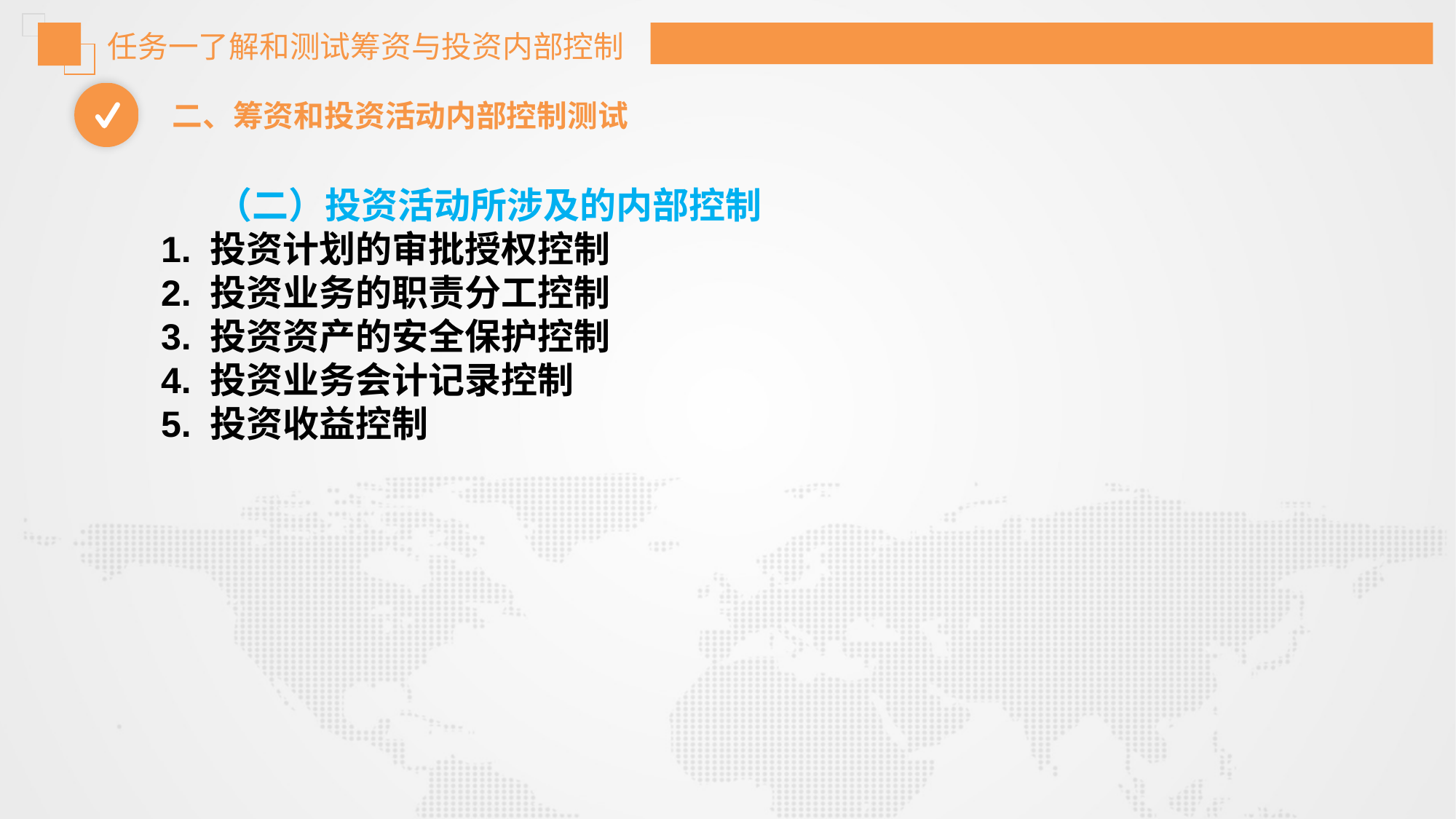

任务一了解和测试筹资与投资内部控制

二、筹资和投资活动内部控制测试
（二）投资活动所涉及的内部控制
1. 投资计划的审批授权控制
2. 投资业务的职责分工控制
3. 投资资产的安全保护控制
4. 投资业务会计记录控制
5. 投资收益控制